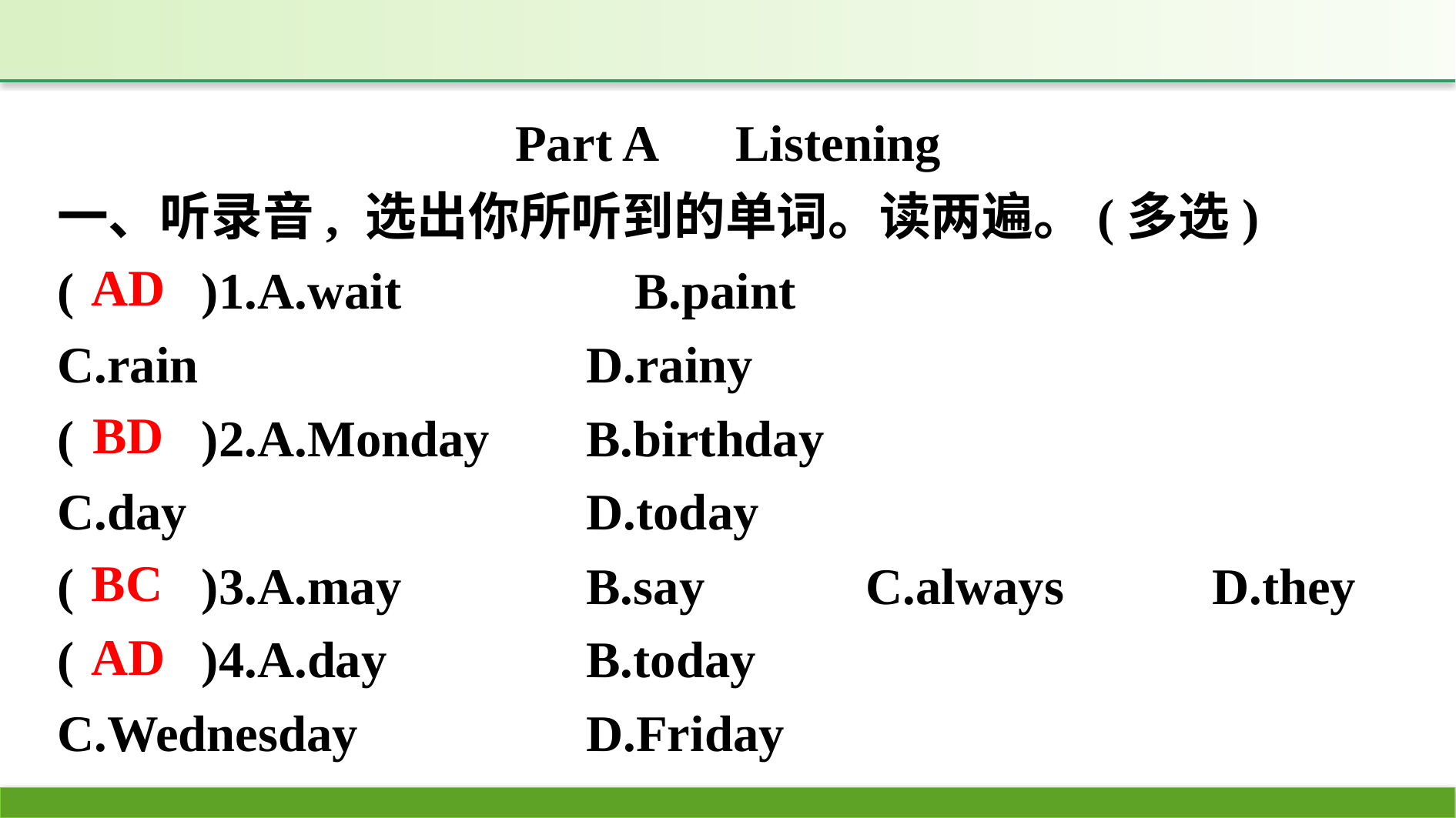

Part A　Listening
一、听录音, 选出你所听到的单词。读两遍。(多选)
(　　)1.A.wait　　　　	B.paint
C.rain　　			D.rainy
(　　)2.A.Monday	B.birthday
C.day 				D.today
(　　)3.A.may 		B.say 		C.always 		D.they
(　　)4.A.day 		B.today
C.Wednesday 		D.Friday
AD
BD
BC
AD